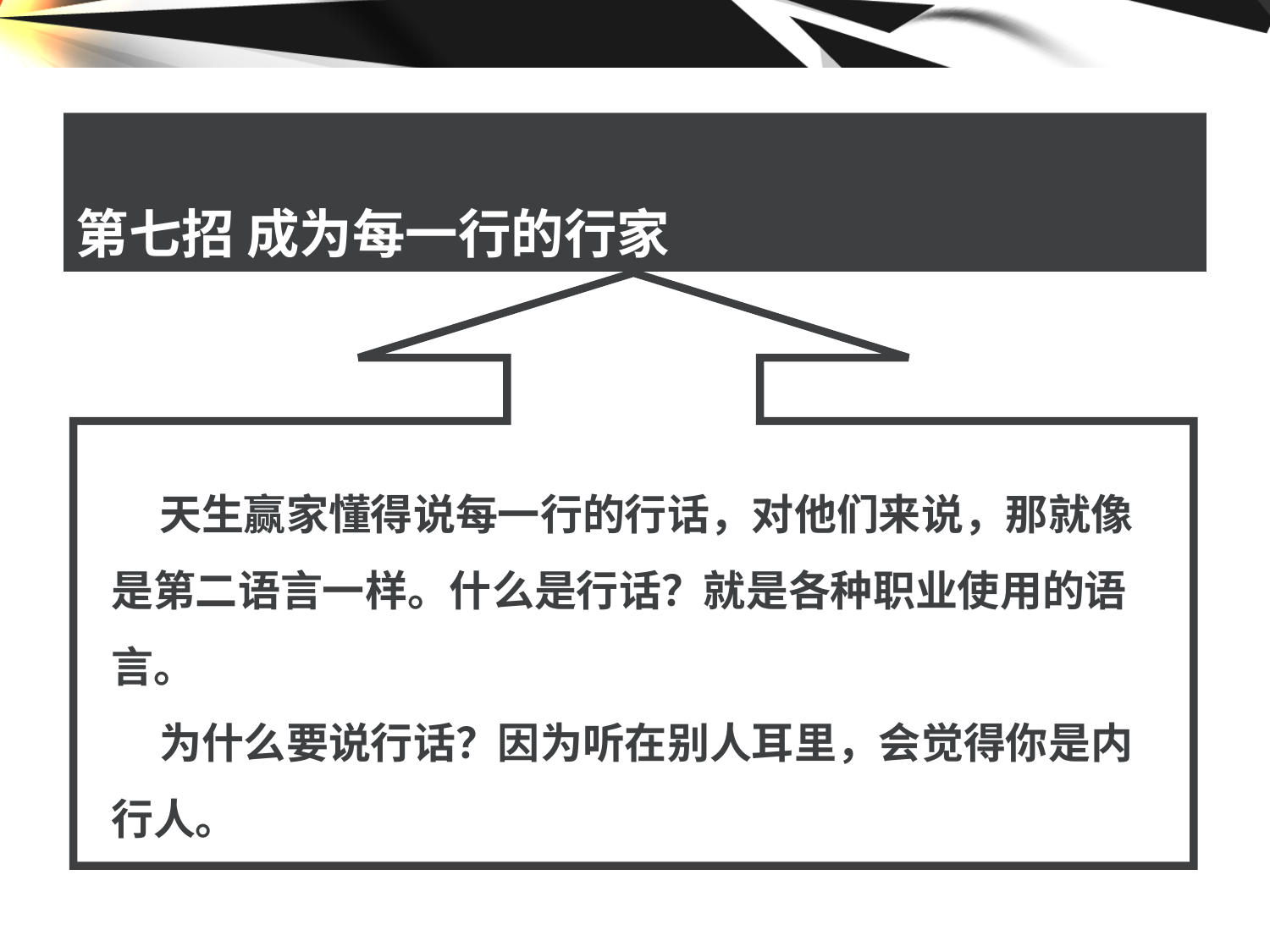

# 第七招 成为每一行的行家

    天生赢家懂得说每一行的行话，对他们来说，那就像是第二语言一样。什么是行话？就是各种职业使用的语言。
    为什么要说行话？因为听在别人耳里，会觉得你是内行人。